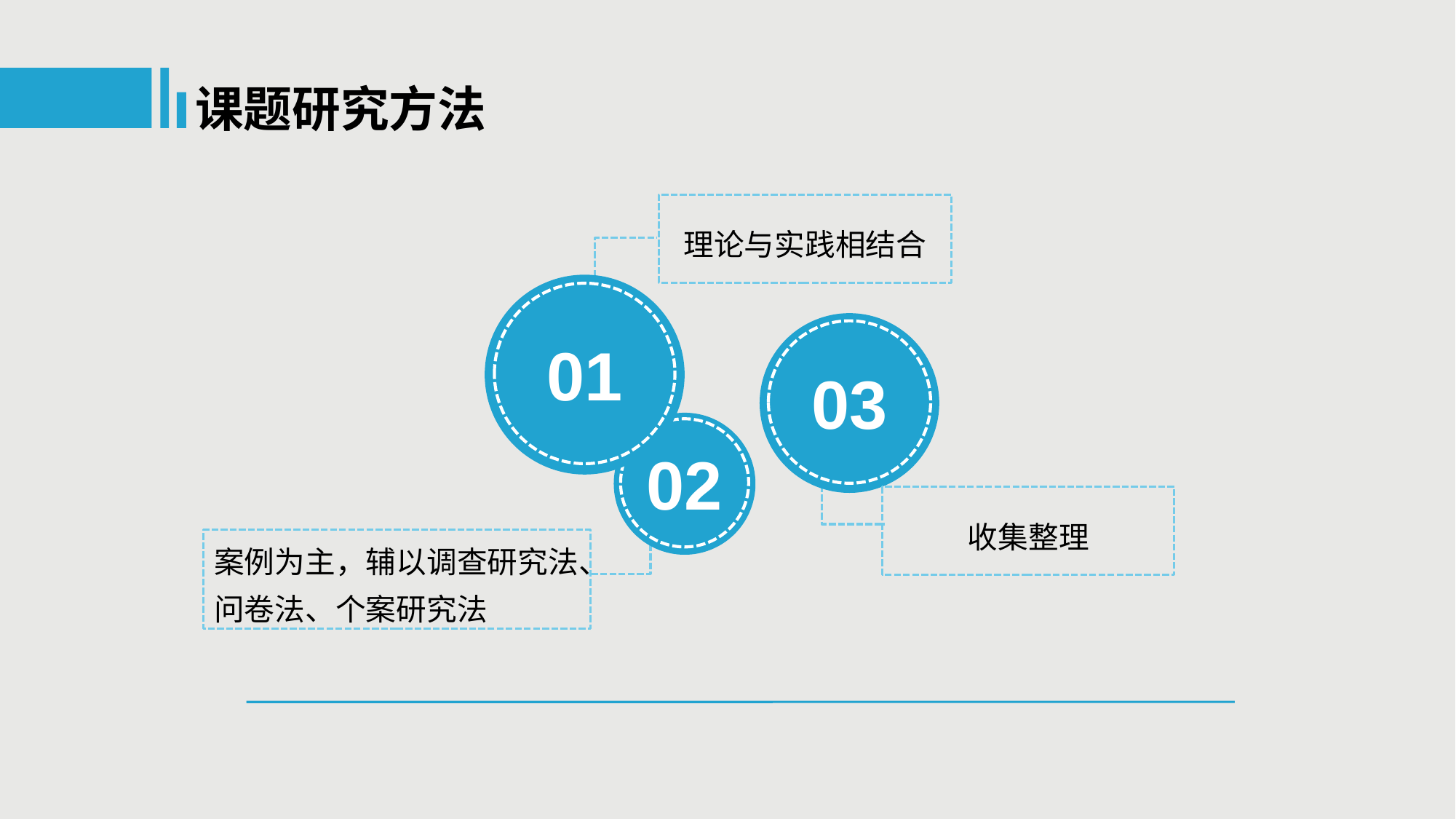

课题研究方法

理论与实践相结合

01

03

02

收集整理
案例为主，辅以调查研究法、问卷法、个案研究法